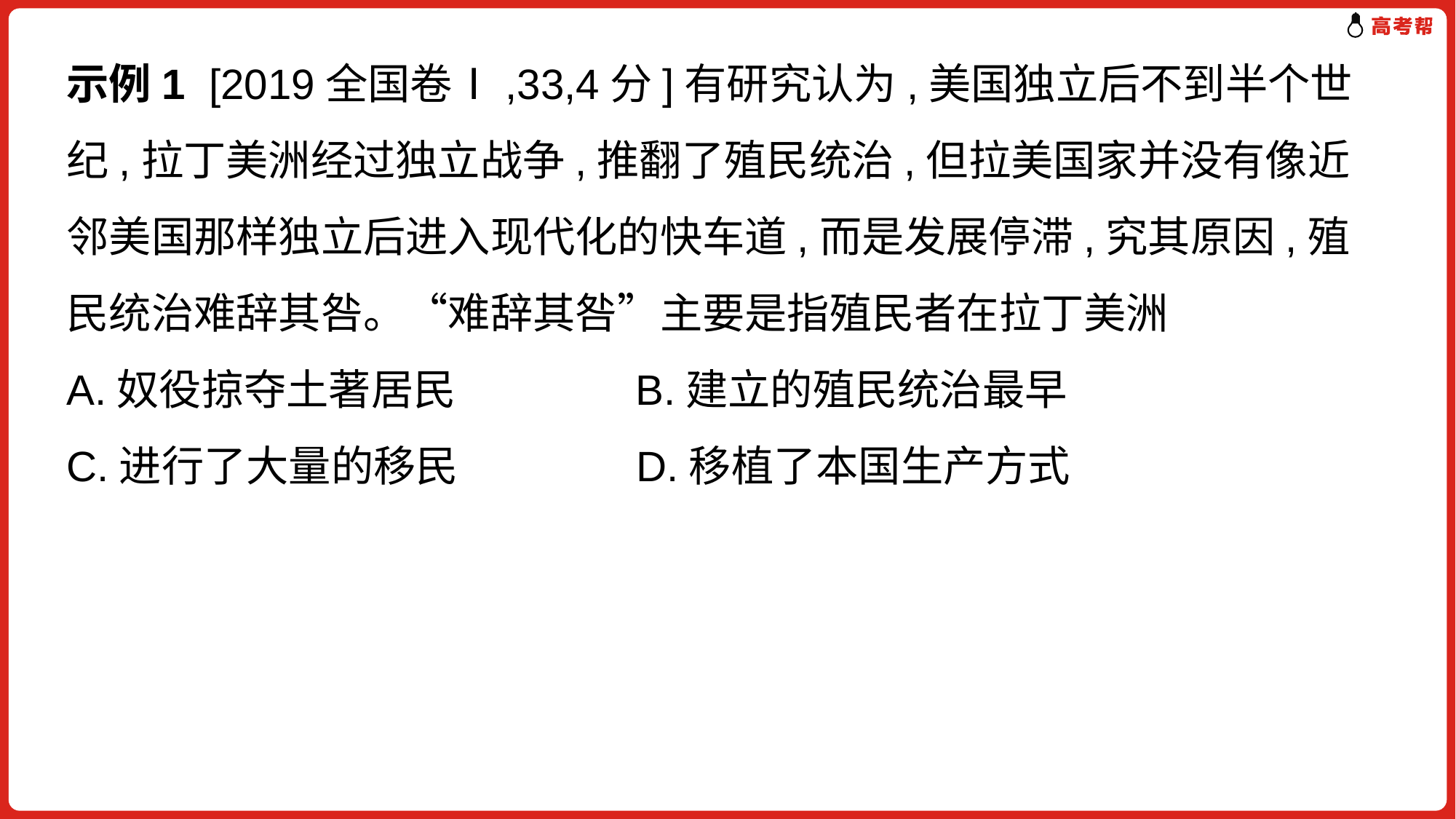

示例1  [2019全国卷Ⅰ,33,4分]有研究认为,美国独立后不到半个世纪,拉丁美洲经过独立战争,推翻了殖民统治,但拉美国家并没有像近邻美国那样独立后进入现代化的快车道,而是发展停滞,究其原因,殖民统治难辞其咎。“难辞其咎”主要是指殖民者在拉丁美洲
A.奴役掠夺土著居民　　　　B.建立的殖民统治最早
C.进行了大量的移民	             D.移植了本国生产方式